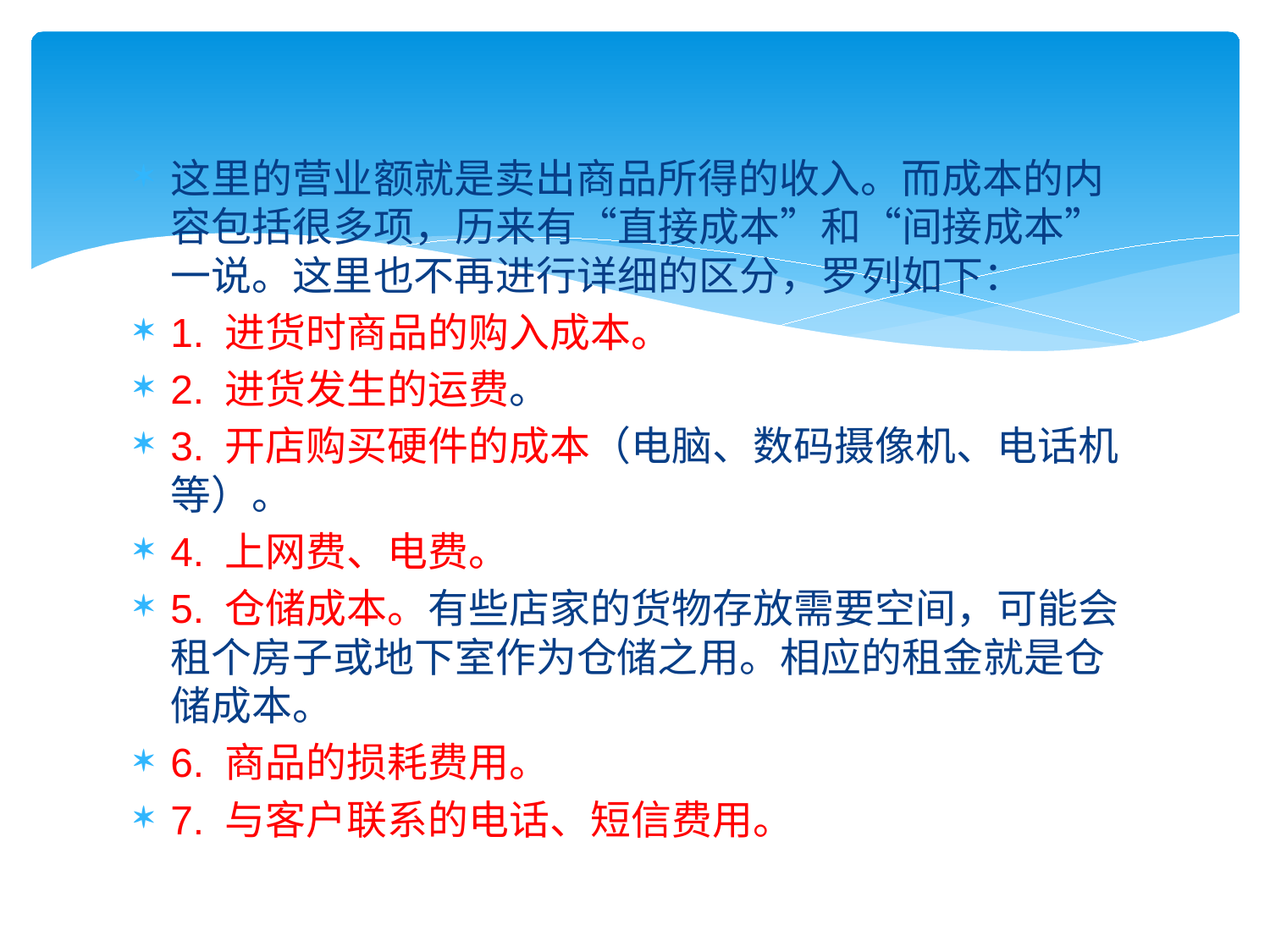

这里的营业额就是卖出商品所得的收入。而成本的内容包括很多项，历来有“直接成本”和“间接成本”一说。这里也不再进行详细的区分，罗列如下：
1. 进货时商品的购入成本。
2. 进货发生的运费。
3. 开店购买硬件的成本（电脑、数码摄像机、电话机等）。
4. 上网费、电费。
5. 仓储成本。有些店家的货物存放需要空间，可能会租个房子或地下室作为仓储之用。相应的租金就是仓储成本。
6. 商品的损耗费用。
7. 与客户联系的电话、短信费用。